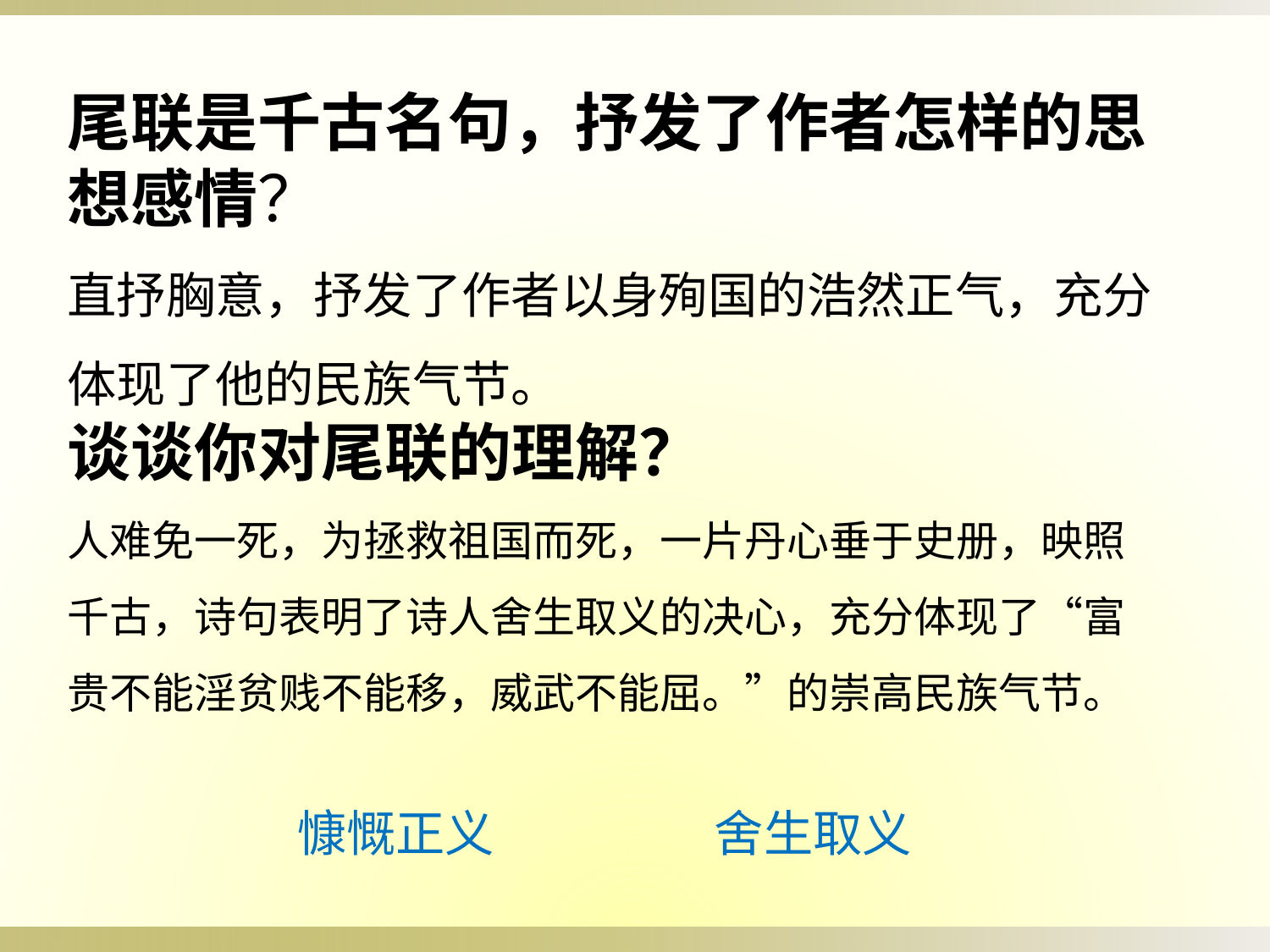

尾联是千古名句，抒发了作者怎样的思想感情？
直抒胸意，抒发了作者以身殉国的浩然正气，充分体现了他的民族气节。
谈谈你对尾联的理解？
人难免一死，为拯救祖国而死，一片丹心垂于史册，映照千古，诗句表明了诗人舍生取义的决心，充分体现了“富贵不能淫贫贱不能移，威武不能屈。”的崇高民族气节。

慷慨正义                    舍生取义